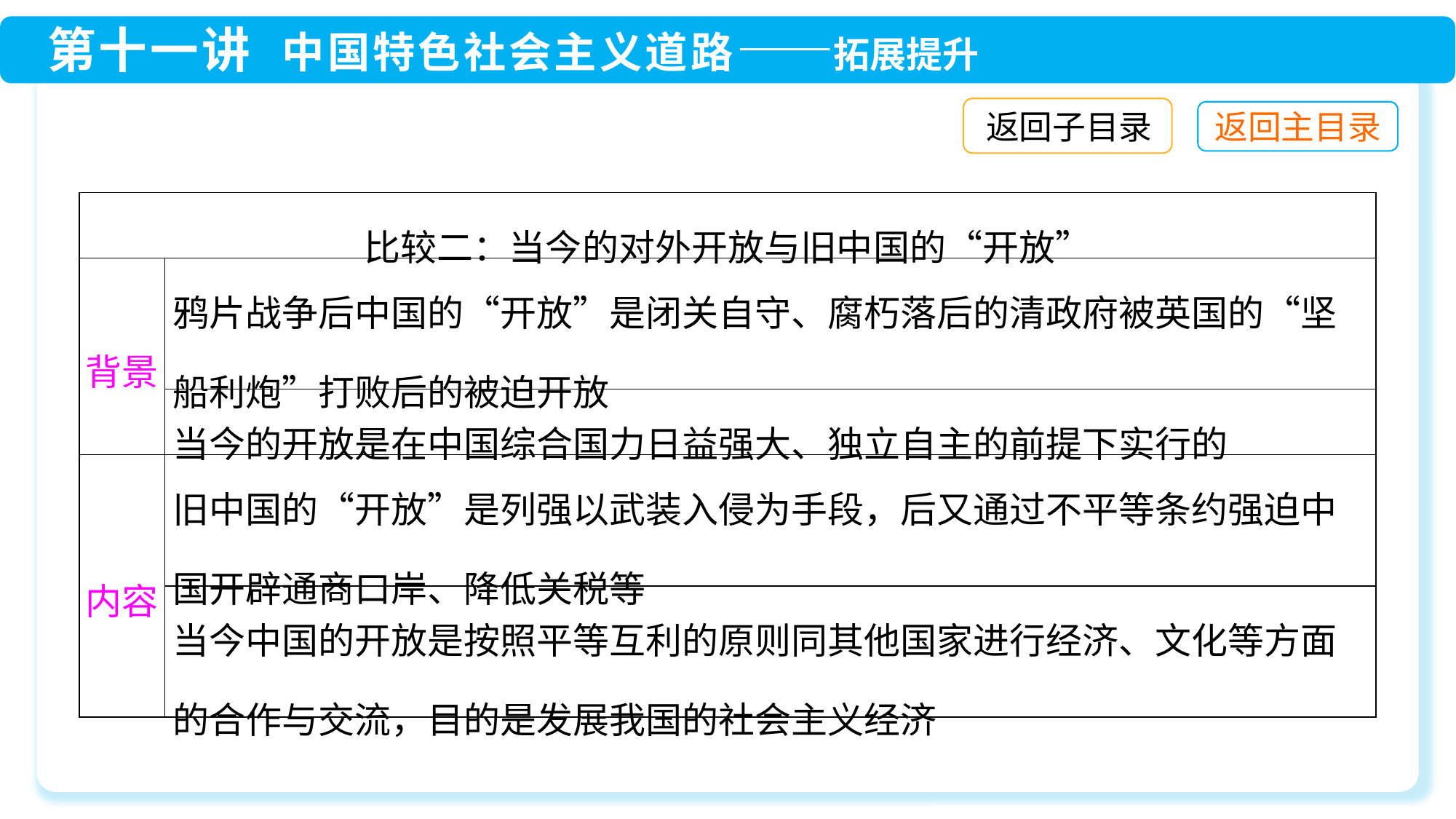

返回子目录
| 比较二：当今的对外开放与旧中国的“开放” |  |
| --- | --- |
| 背景 | 鸦片战争后中国的“开放”是闭关自守、腐朽落后的清政府被英国的“坚船利炮”打败后的被迫开放 |
|  | 当今的开放是在中国综合国力日益强大、独立自主的前提下实行的 |
| 内容 | 旧中国的“开放”是列强以武装入侵为手段，后又通过不平等条约强迫中国开辟通商口岸、降低关税等 |
|  | 当今中国的开放是按照平等互利的原则同其他国家进行经济、文化等方面的合作与交流，目的是发展我国的社会主义经济 |